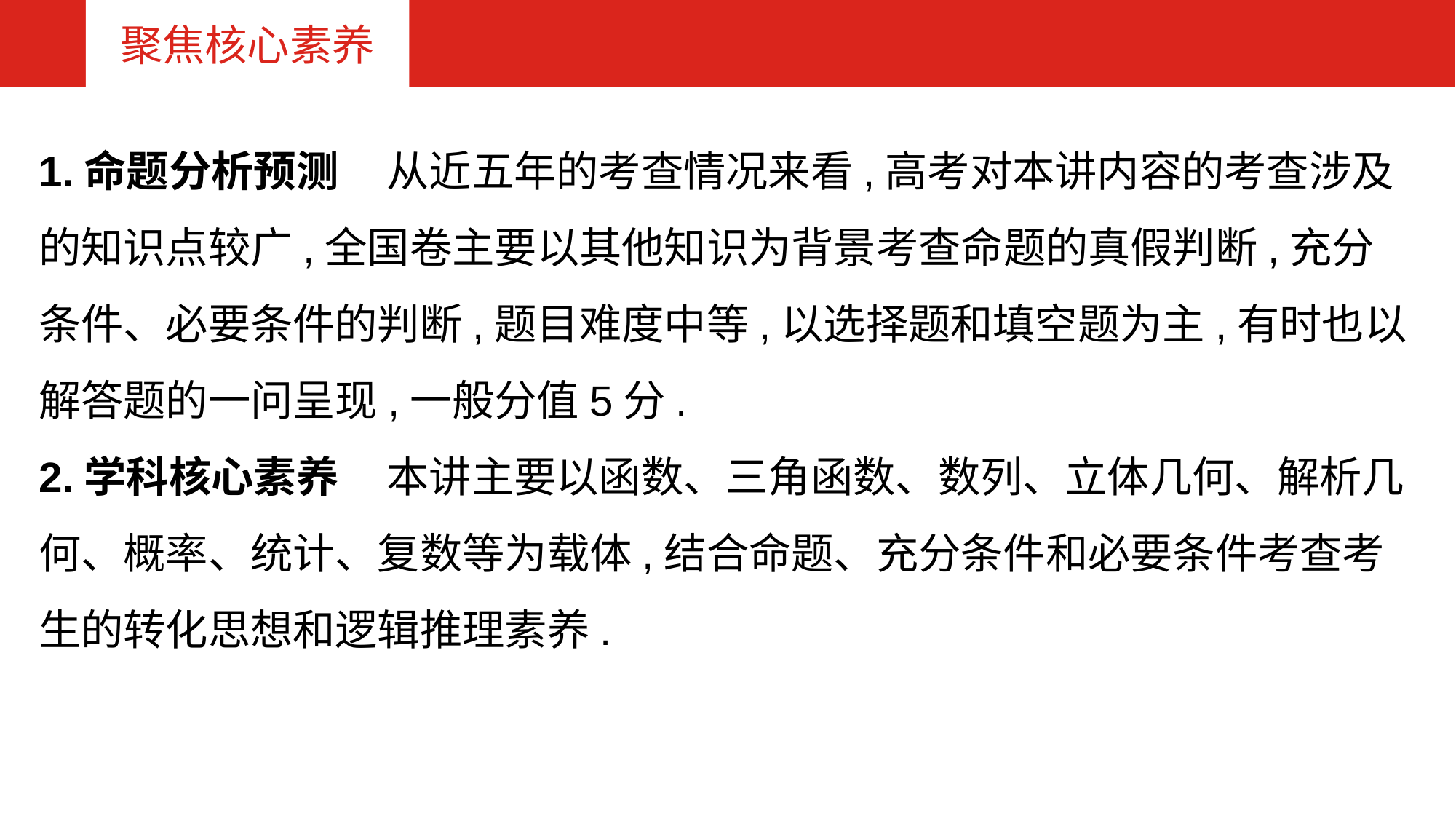

聚焦核心素养
1.命题分析预测     从近五年的考查情况来看,高考对本讲内容的考查涉及的知识点较广,全国卷主要以其他知识为背景考查命题的真假判断,充分条件、必要条件的判断,题目难度中等,以选择题和填空题为主,有时也以解答题的一问呈现,一般分值5分.
2.学科核心素养     本讲主要以函数、三角函数、数列、立体几何、解析几何、概率、统计、复数等为载体,结合命题、充分条件和必要条件考查考生的转化思想和逻辑推理素养.